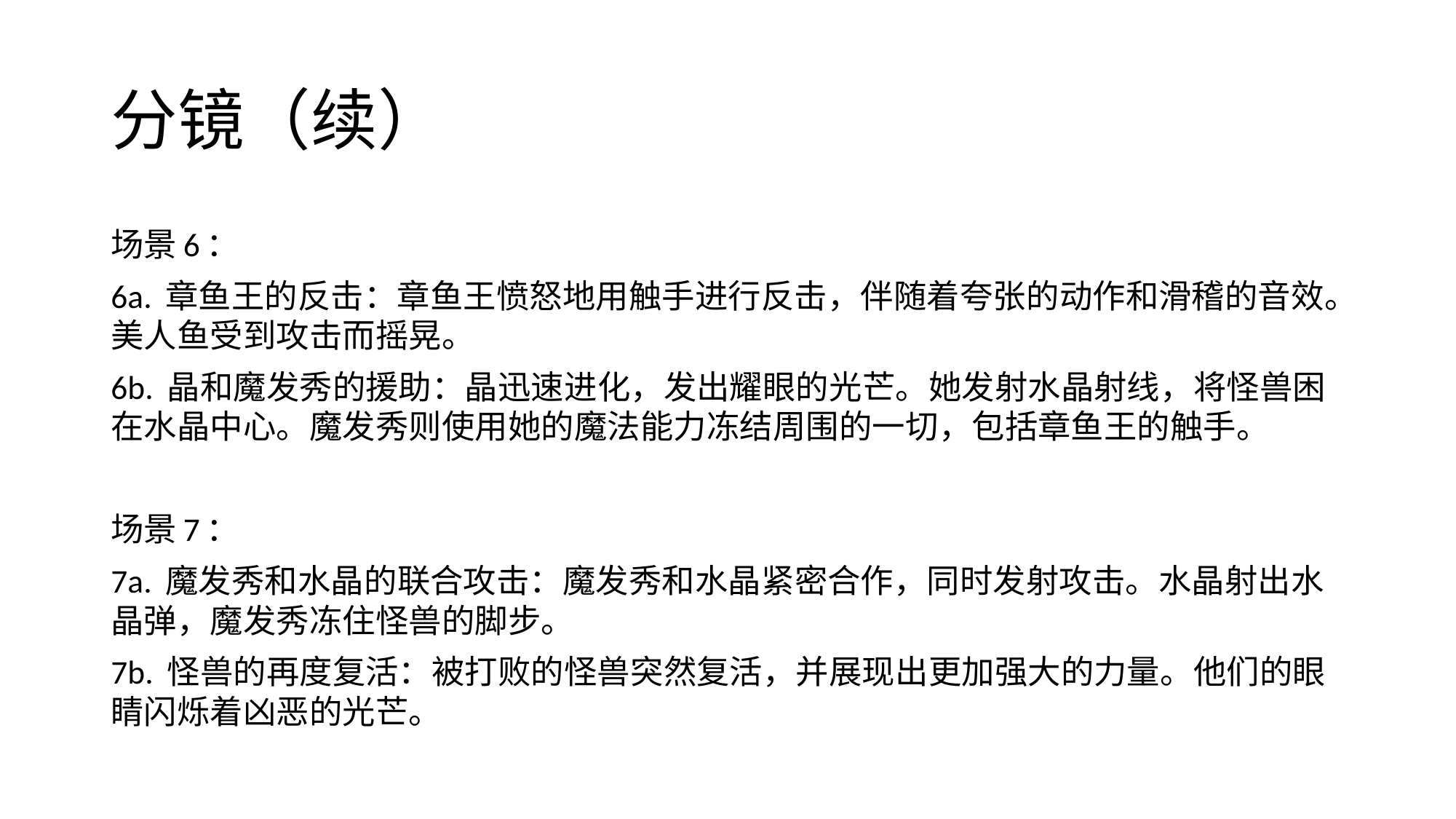

# 分镜（续）
场景6：
6a. 章鱼王的反击：章鱼王愤怒地用触手进行反击，伴随着夸张的动作和滑稽的音效。美人鱼受到攻击而摇晃。
6b. 晶和魔发秀的援助：晶迅速进化，发出耀眼的光芒。她发射水晶射线，将怪兽困在水晶中心。魔发秀则使用她的魔法能力冻结周围的一切，包括章鱼王的触手。

场景7：
7a. 魔发秀和水晶的联合攻击：魔发秀和水晶紧密合作，同时发射攻击。水晶射出水晶弹，魔发秀冻住怪兽的脚步。
7b. 怪兽的再度复活：被打败的怪兽突然复活，并展现出更加强大的力量。他们的眼睛闪烁着凶恶的光芒。